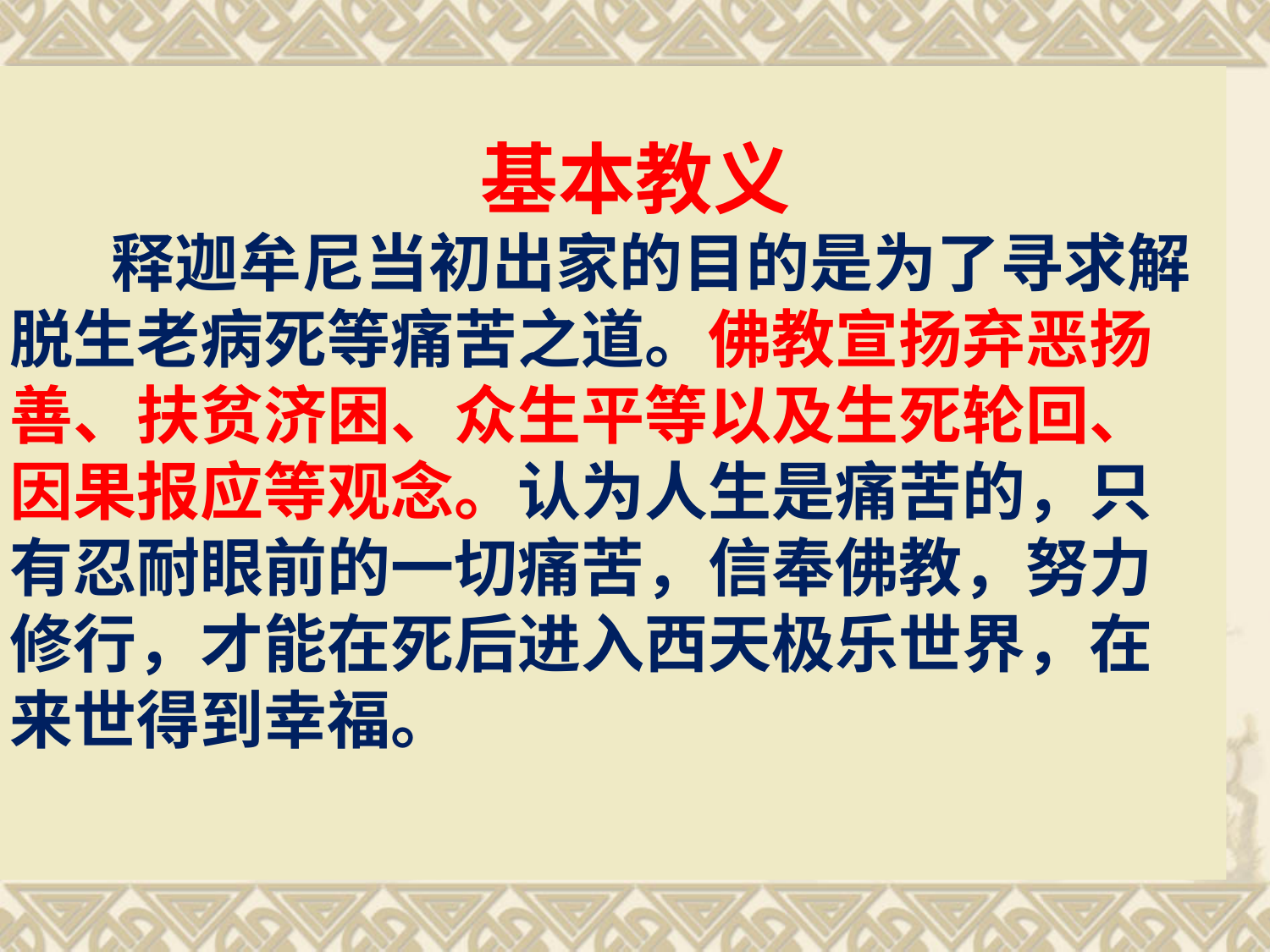

基本教义
        释迦牟尼当初出家的目的是为了寻求解脱生老病死等痛苦之道。佛教宣扬弃恶扬善、扶贫济困、众生平等以及生死轮回、因果报应等观念。认为人生是痛苦的，只有忍耐眼前的一切痛苦，信奉佛教，努力修行，才能在死后进入西天极乐世界，在来世得到幸福。

#